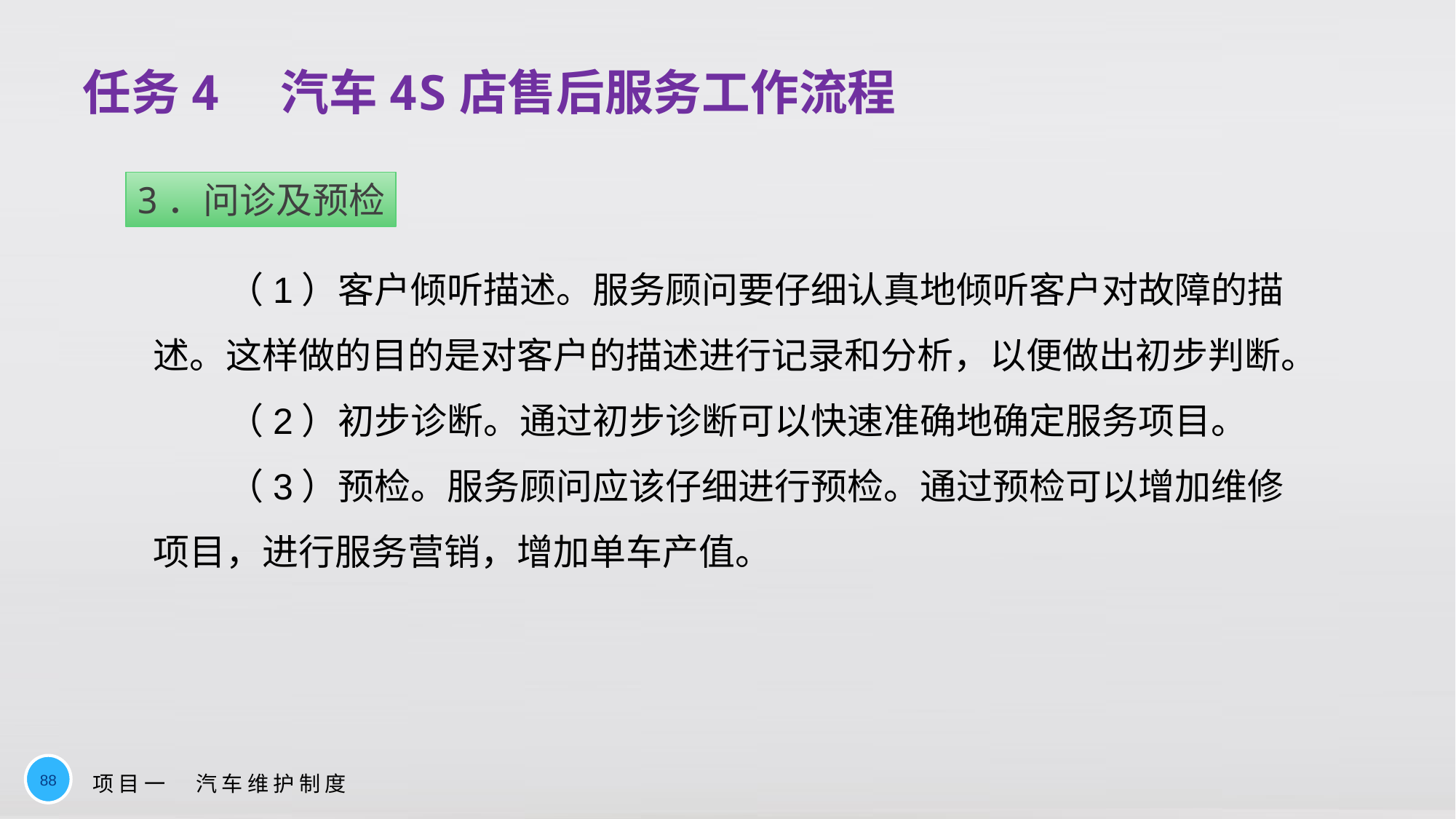

# 任务4　汽车4S店售后服务工作流程
3．问诊及预检
（1）客户倾听描述。服务顾问要仔细认真地倾听客户对故障的描述。这样做的目的是对客户的描述进行记录和分析，以便做出初步判断。
（2）初步诊断。通过初步诊断可以快速准确地确定服务项目。
（3）预检。服务顾问应该仔细进行预检。通过预检可以增加维修项目，进行服务营销，增加单车产值。
88